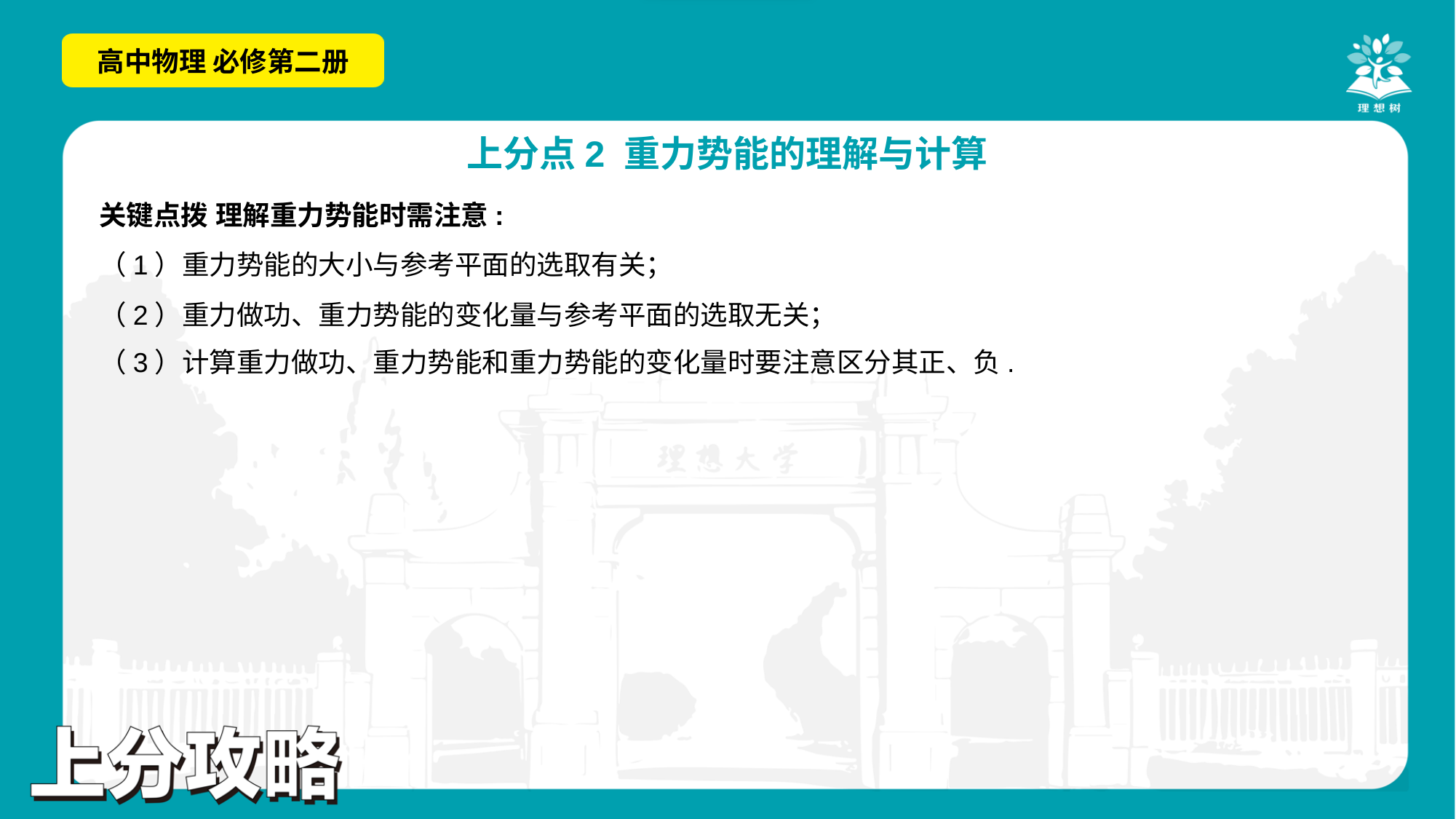

关键点拨 理解重力势能时需注意:
（1）重力势能的大小与参考平面的选取有关；
（2）重力做功、重力势能的变化量与参考平面的选取无关；
（3）计算重力做功、重力势能和重力势能的变化量时要注意区分其正、负.